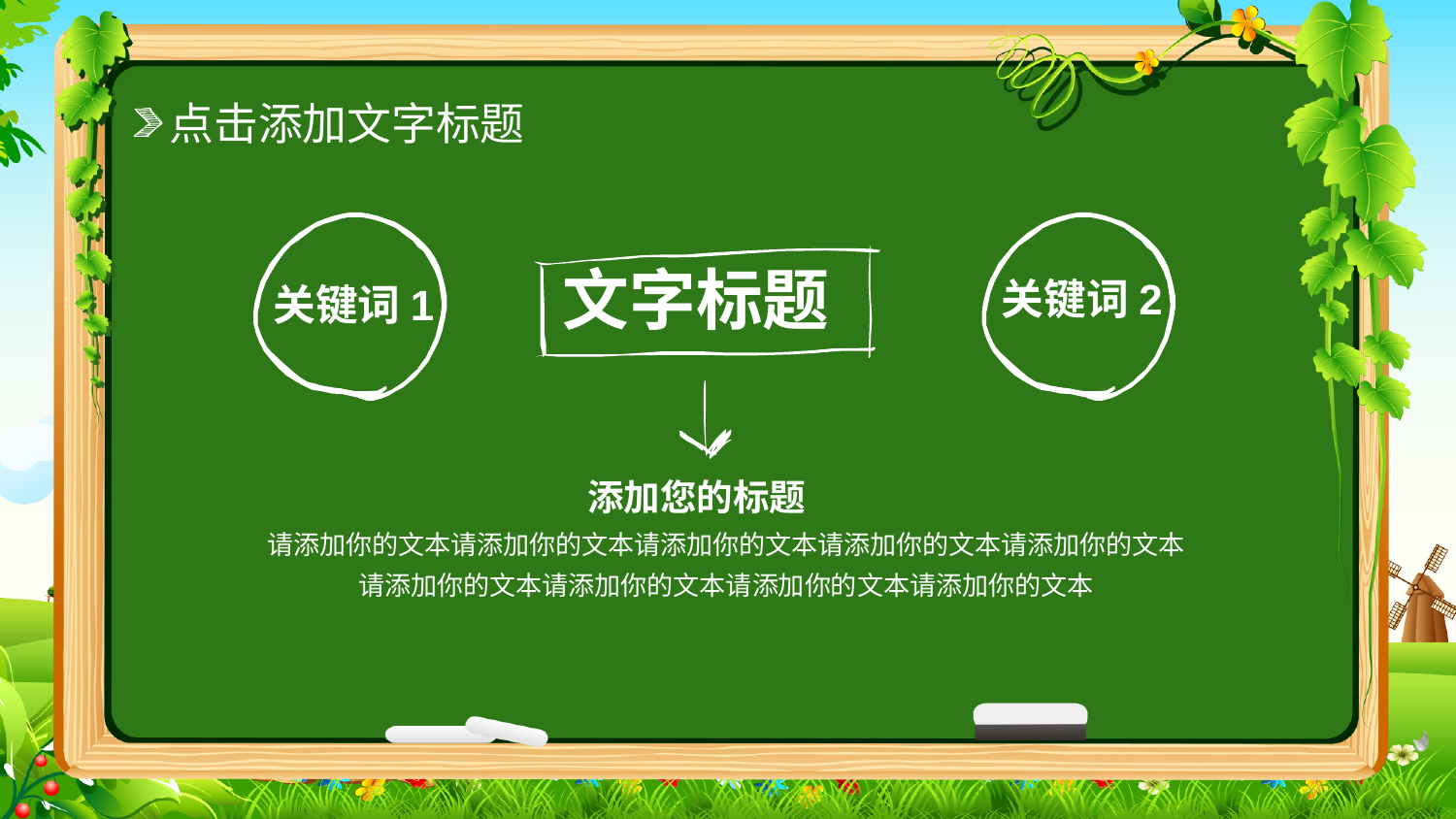

点击添加文字标题

文字标题
关键词2
关键词1

添加您的标题
请添加你的文本请添加你的文本请添加你的文本请添加你的文本请添加你的文本请添加你的文本请添加你的文本请添加你的文本请添加你的文本